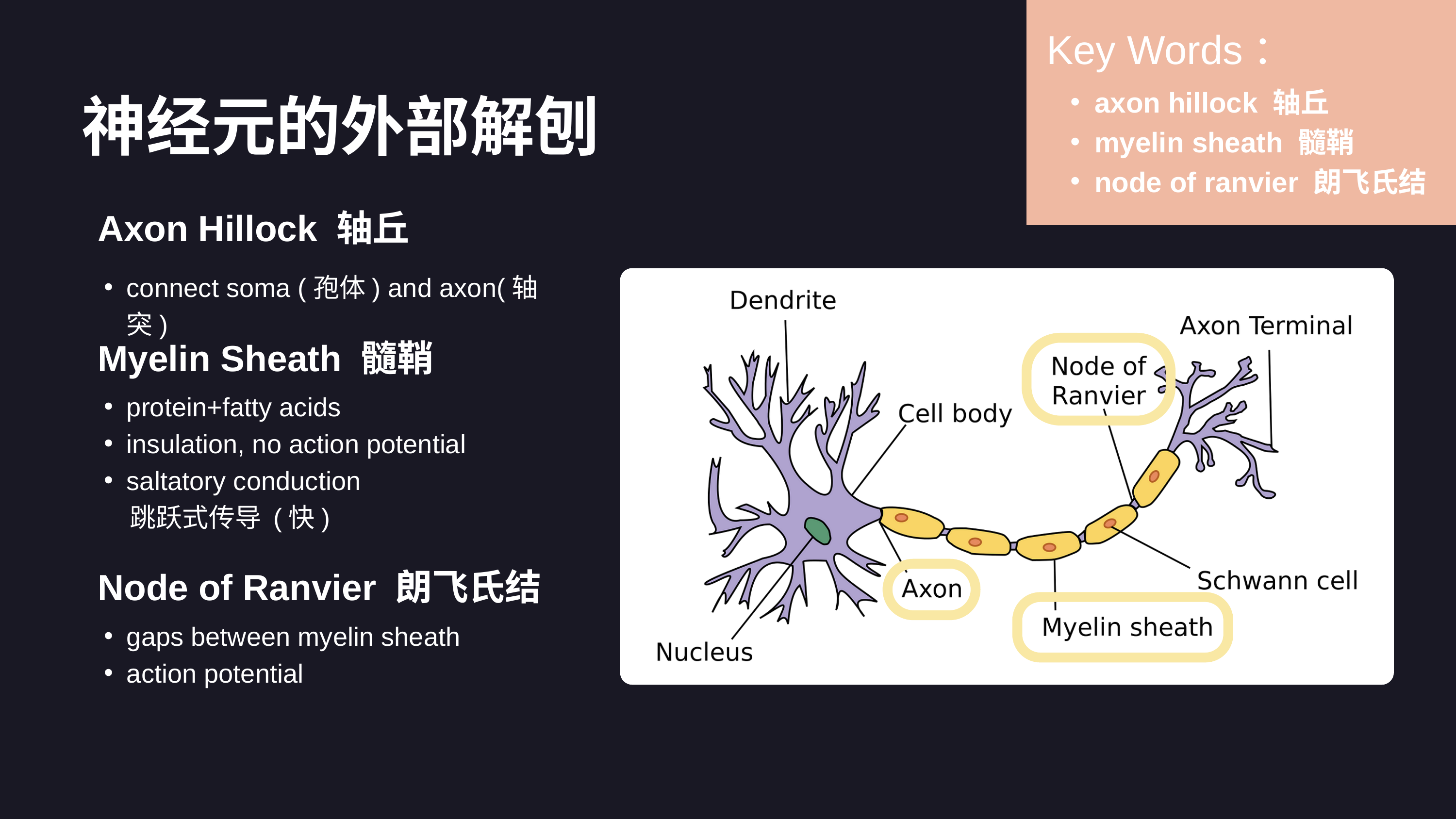

Key Words：
axon hillock 轴丘
myelin sheath 髓鞘
node of ranvier 朗飞氏结
神经元的外部解刨
Axon Hillock 轴丘
connect soma (孢体) and axon(轴突)
Myelin Sheath 髓鞘
protein+fatty acids
insulation, no action potential
saltatory conduction
       跳跃式传导 (快)
Node of Ranvier 朗飞氏结
gaps between myelin sheath
action potential